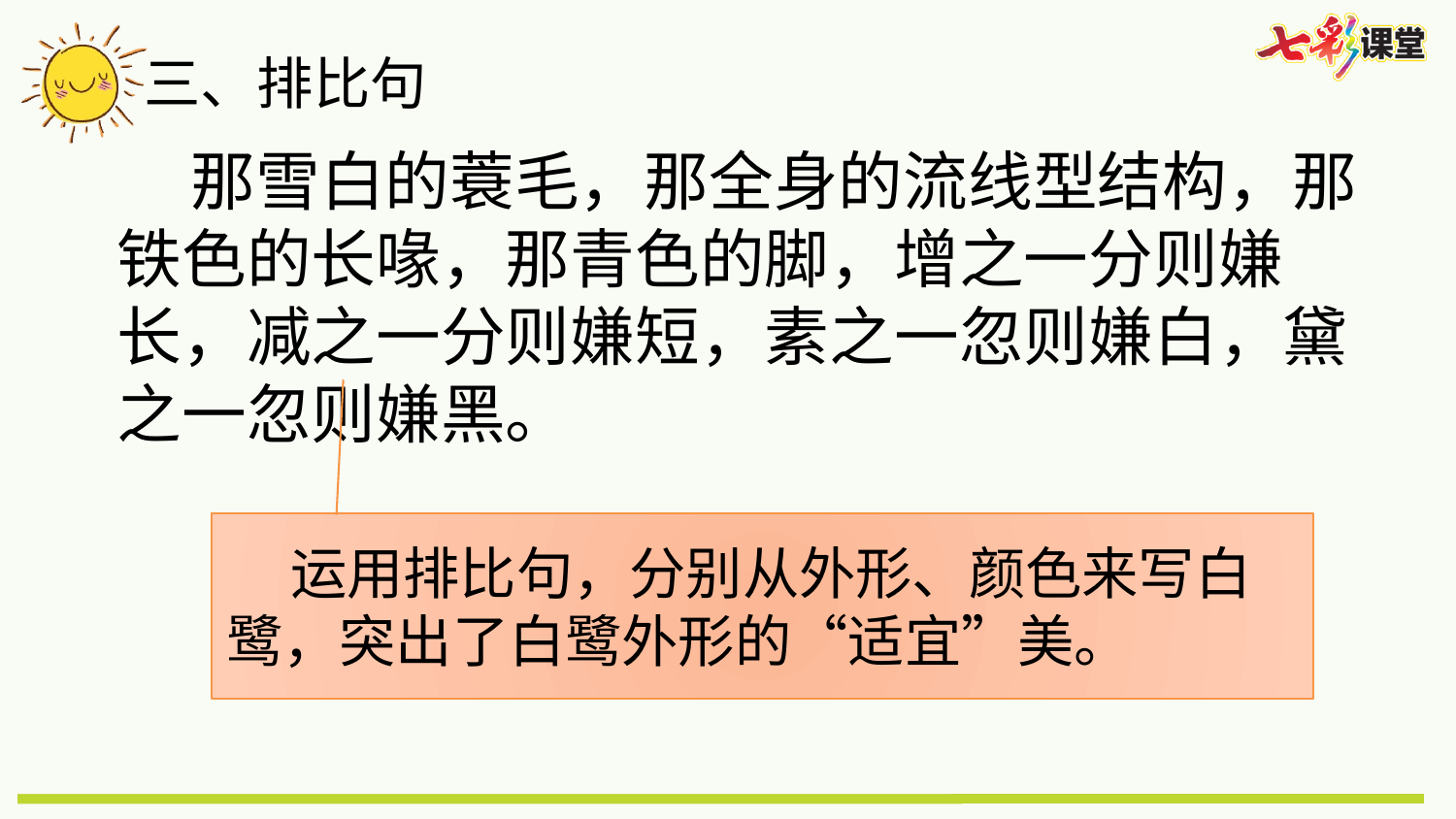

三、排比句
    那雪白的蓑毛，那全身的流线型结构，那铁色的长喙，那青色的脚，增之一分则嫌长，减之一分则嫌短，素之一忽则嫌白，黛之一忽则嫌黑。
    运用排比句，分别从外形、颜色来写白鹭，突出了白鹭外形的“适宜”美。